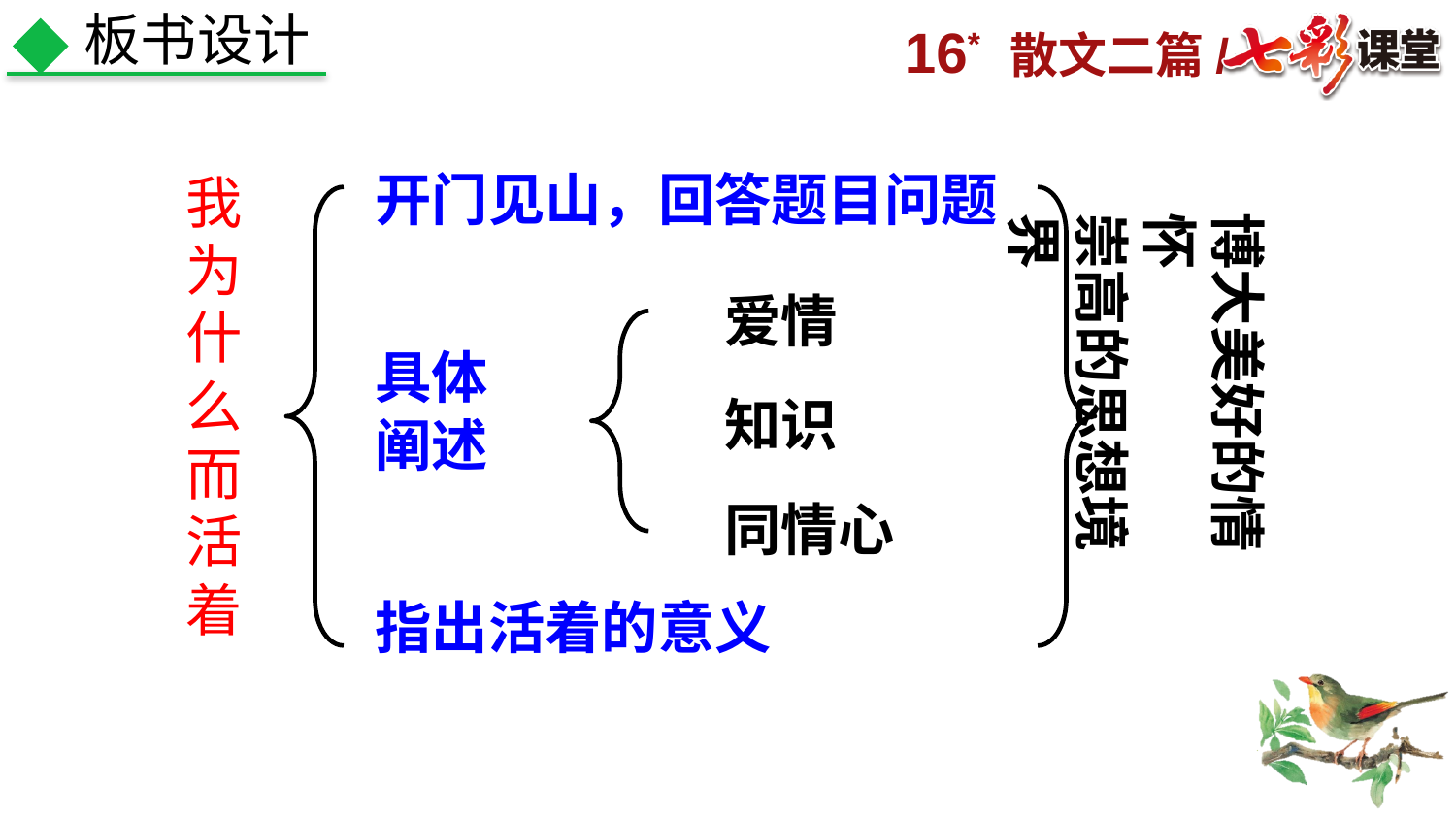

板书设计

开门见山，回答题目问题
我为什么而活着

博大美好的情怀
崇高的思想境界
爱情

具体阐述
知识
同情心
指出活着的意义